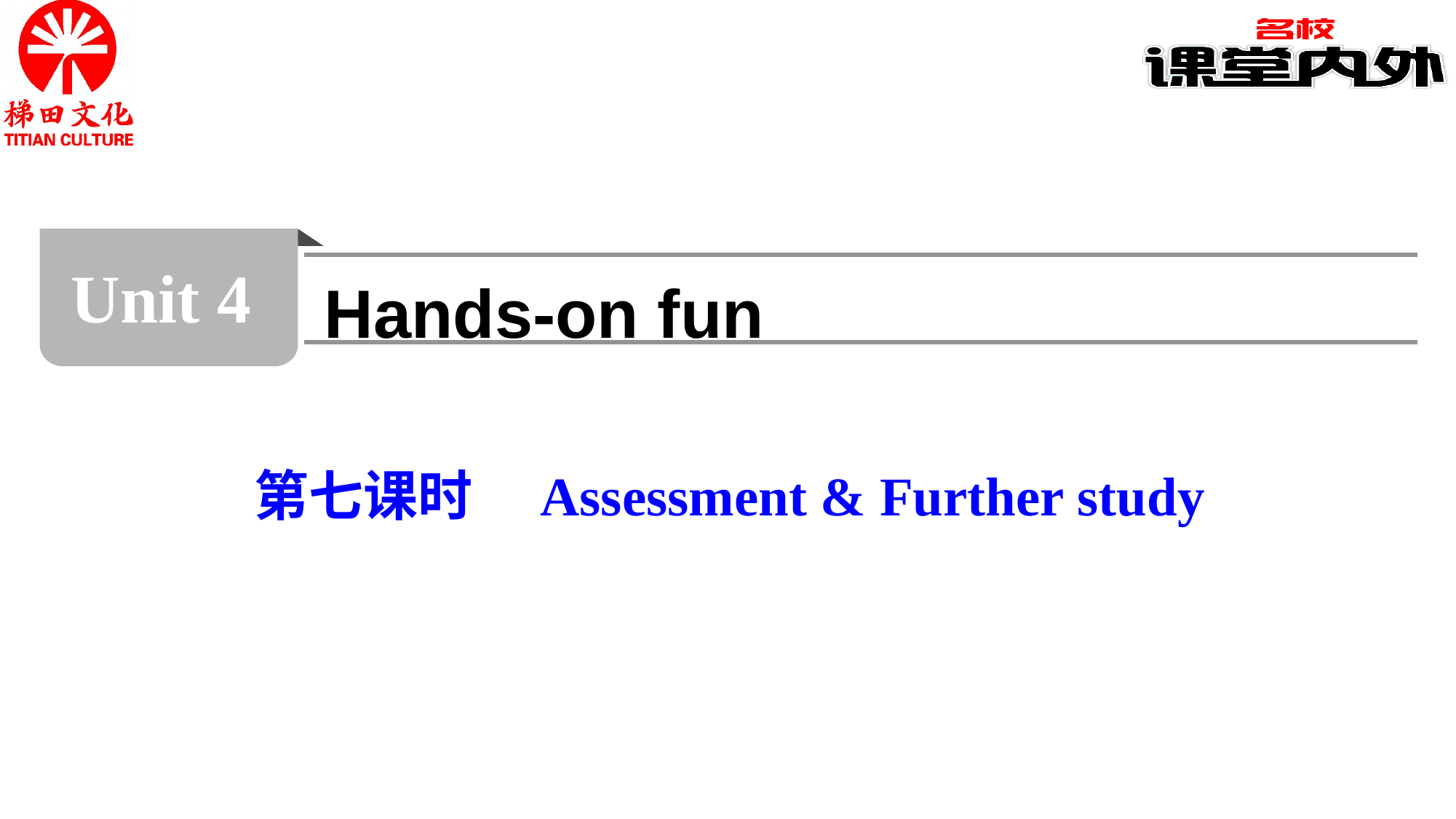

Unit 4
Hands-on fun
第七课时　Assessment & Further study